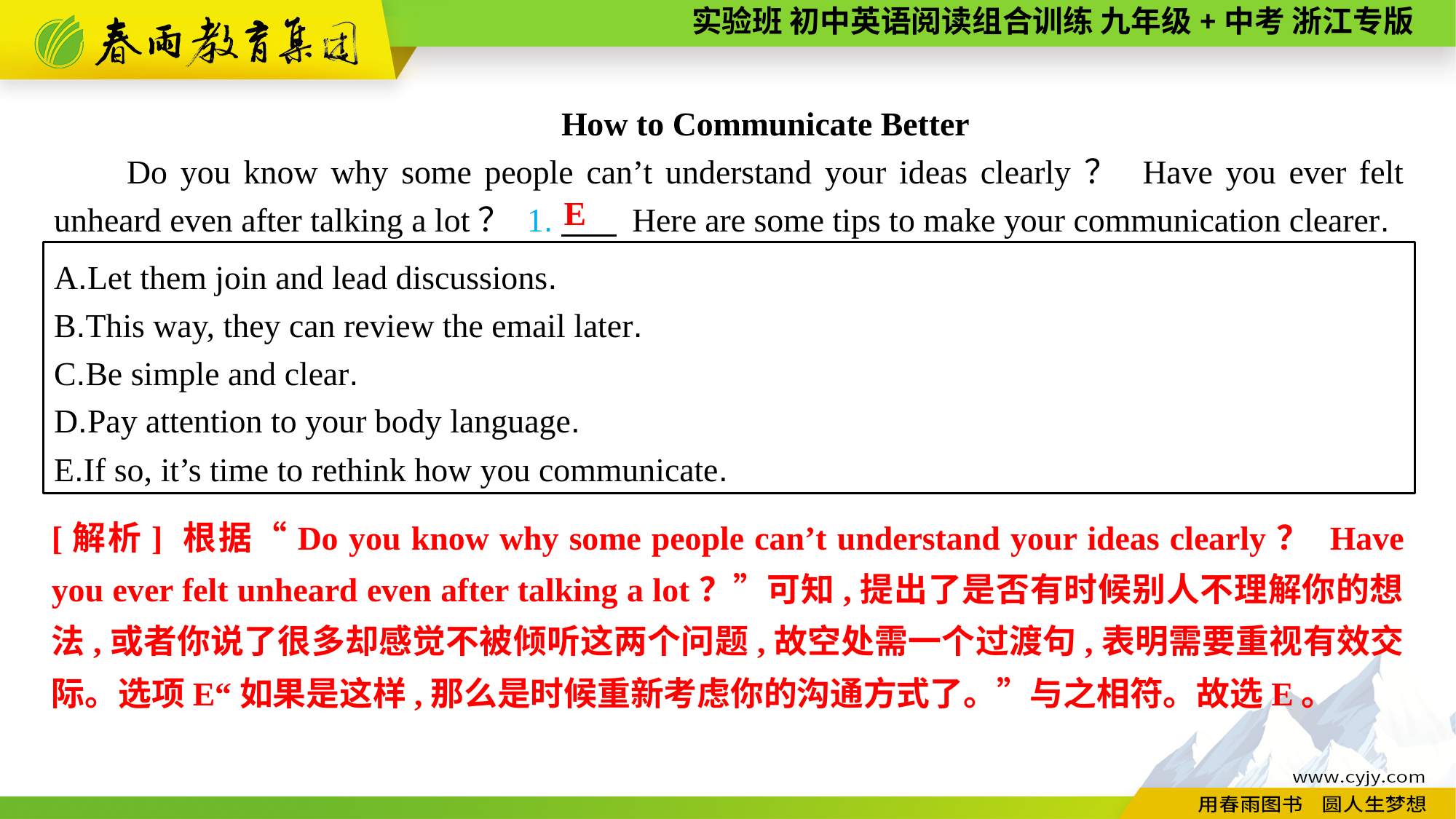

How to Communicate Better
Do you know why some people can’t understand your ideas clearly？ Have you ever felt unheard even after talking a lot？ 1.　    Here are some tips to make your communication clearer.
E
A.Let them join and lead discussions.
B.This way, they can review the email later.
C.Be simple and clear.
D.Pay attention to your body language.
E.If so, it’s time to rethink how you communicate.
[解析] 根据“Do you know why some people can’t understand your ideas clearly？ Have you ever felt unheard even after talking a lot？”可知,提出了是否有时候别人不理解你的想法,或者你说了很多却感觉不被倾听这两个问题,故空处需一个过渡句,表明需要重视有效交际。选项E“如果是这样,那么是时候重新考虑你的沟通方式了。”与之相符。故选E。